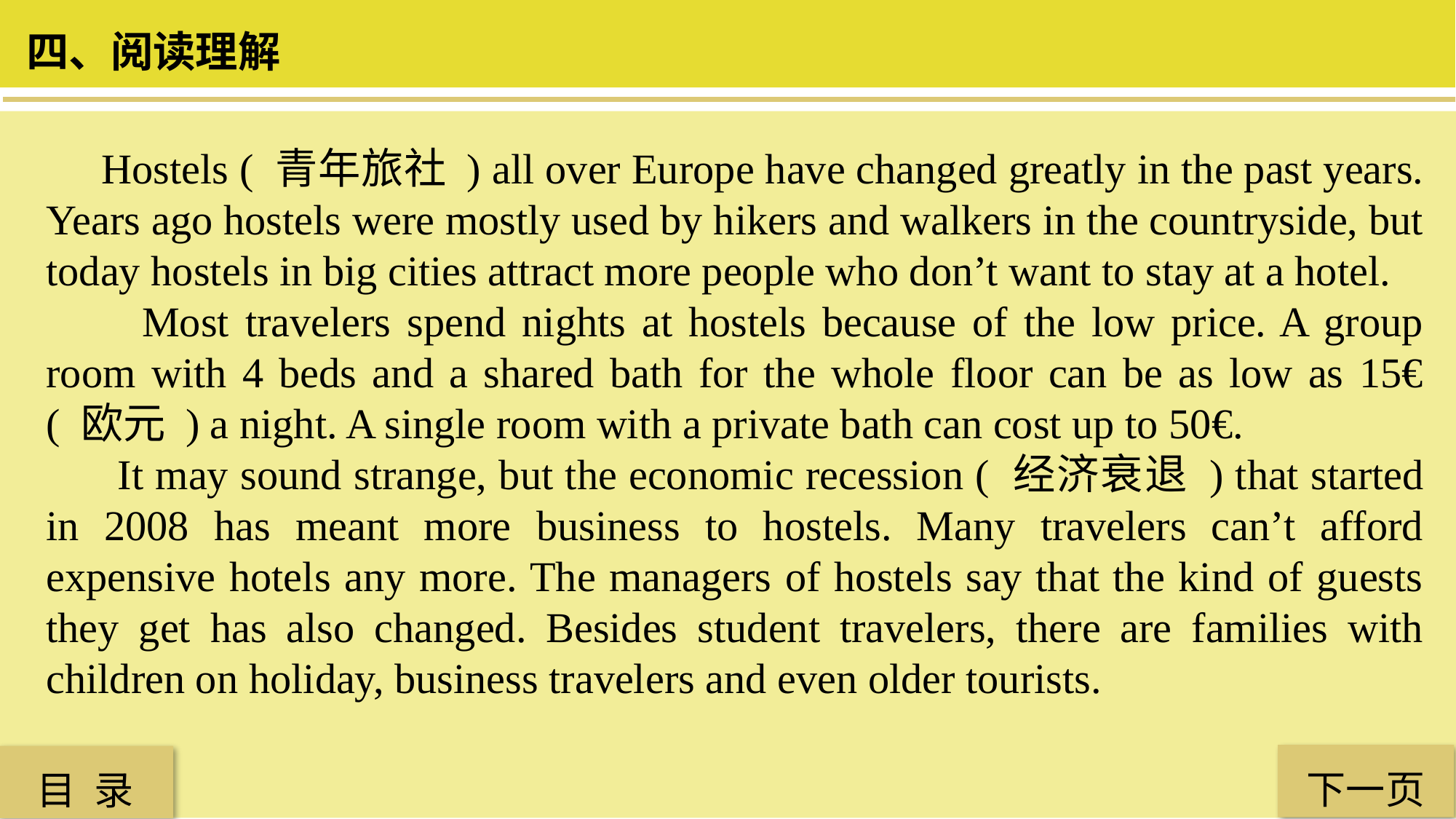

四、阅读理解
     Hostels ( 青年旅社 ) all over Europe have changed greatly in the past years. Years ago hostels were mostly used by hikers and walkers in the countryside, but today hostels in big cities attract more people who don’t want to stay at a hotel.
      Most travelers spend nights at hostels because of the low price. A group room with 4 beds and a shared bath for the whole floor can be as low as 15€ ( 欧元 ) a night. A single room with a private bath can cost up to 50€.
      It may sound strange, but the economic recession ( 经济衰退 ) that started in 2008 has meant more business to hostels. Many travelers can’t afford expensive hotels any more. The managers of hostels say that the kind of guests they get has also changed. Besides student travelers, there are families with children on holiday, business travelers and even older tourists.